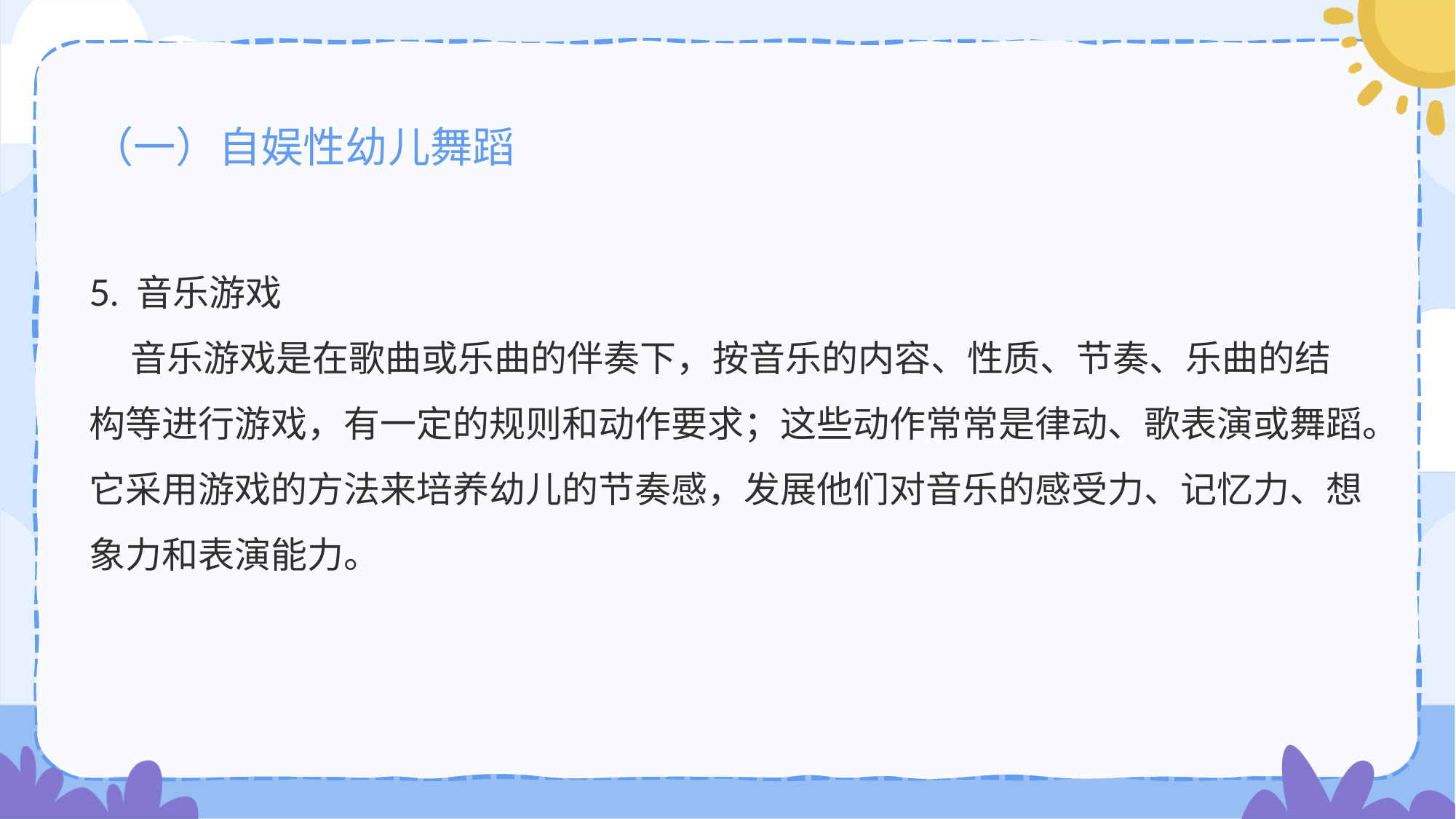

（一）自娱性幼儿舞蹈
5. 音乐游戏
    音乐游戏是在歌曲或乐曲的伴奏下，按音乐的内容、性质、节奏、乐曲的结构等进行游戏，有一定的规则和动作要求；这些动作常常是律动、歌表演或舞蹈。它采用游戏的方法来培养幼儿的节奏感，发展他们对音乐的感受力、记忆力、想象力和表演能力。